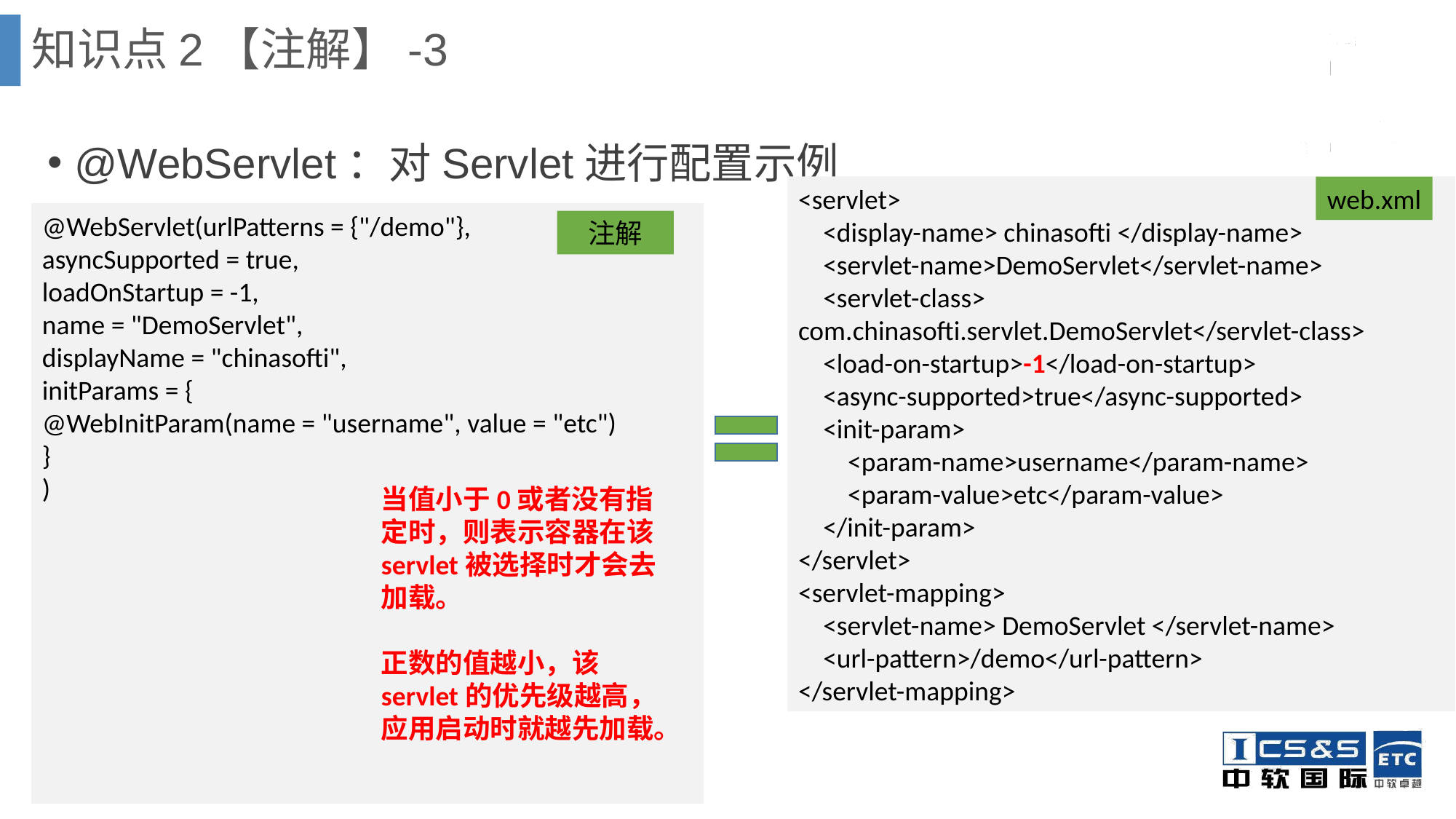

知识点2【注解】-3
@WebServlet：对Servlet进行配置示例

<servlet>
    <display-name> chinasofti </display-name>
    <servlet-name>DemoServlet</servlet-name>
    <servlet-class>
com.chinasofti.servlet.DemoServlet</servlet-class>
    <load-on-startup>-1</load-on-startup>
    <async-supported>true</async-supported>
    <init-param>
        <param-name>username</param-name>
        <param-value>etc</param-value>
    </init-param>
</servlet>
<servlet-mapping>
    <servlet-name> DemoServlet </servlet-name>
    <url-pattern>/demo</url-pattern>
</servlet-mapping>
web.xml
@WebServlet(urlPatterns = {"/demo"},
asyncSupported = true,
loadOnStartup = -1,
name = "DemoServlet",
displayName = "chinasofti",
initParams = {
@WebInitParam(name = "username", value = "etc")
}
)

注解

当值小于0或者没有指定时，则表示容器在该servlet被选择时才会去加载。

正数的值越小，该servlet的优先级越高，应用启动时就越先加载。